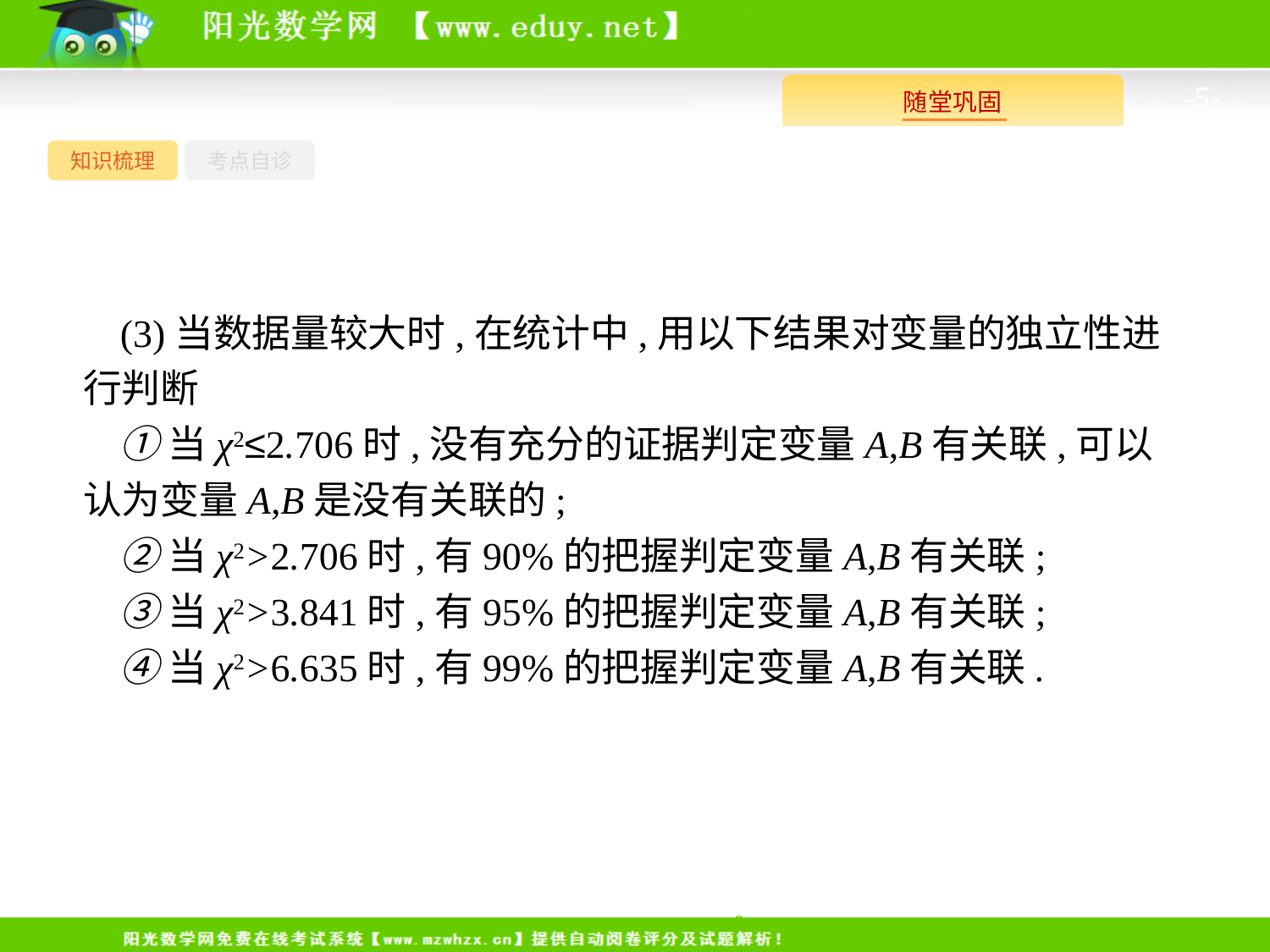

-5-
知识梳理
考点自诊
(3)当数据量较大时,在统计中,用以下结果对变量的独立性进行判断
①当χ2≤2.706时,没有充分的证据判定变量A,B有关联,可以认为变量A,B是没有关联的;
②当χ2>2.706时,有90%的把握判定变量A,B有关联;
③当χ2>3.841时,有95%的把握判定变量A,B有关联;
④当χ2>6.635时,有99%的把握判定变量A,B有关联.